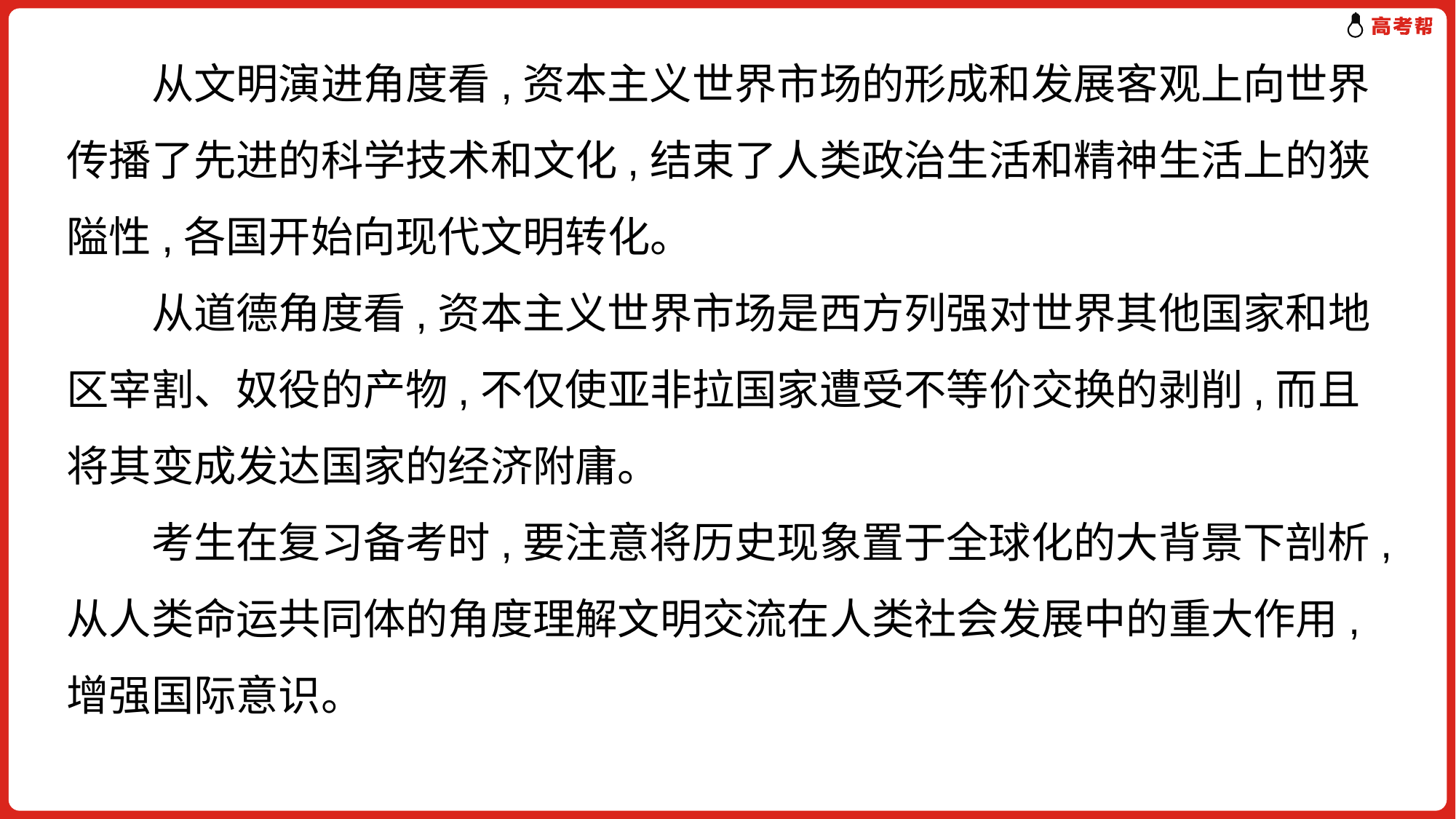

从文明演进角度看,资本主义世界市场的形成和发展客观上向世界传播了先进的科学技术和文化,结束了人类政治生活和精神生活上的狭隘性,各国开始向现代文明转化。
　　从道德角度看,资本主义世界市场是西方列强对世界其他国家和地区宰割、奴役的产物,不仅使亚非拉国家遭受不等价交换的剥削,而且将其变成发达国家的经济附庸。
　　考生在复习备考时,要注意将历史现象置于全球化的大背景下剖析,从人类命运共同体的角度理解文明交流在人类社会发展中的重大作用,增强国际意识。